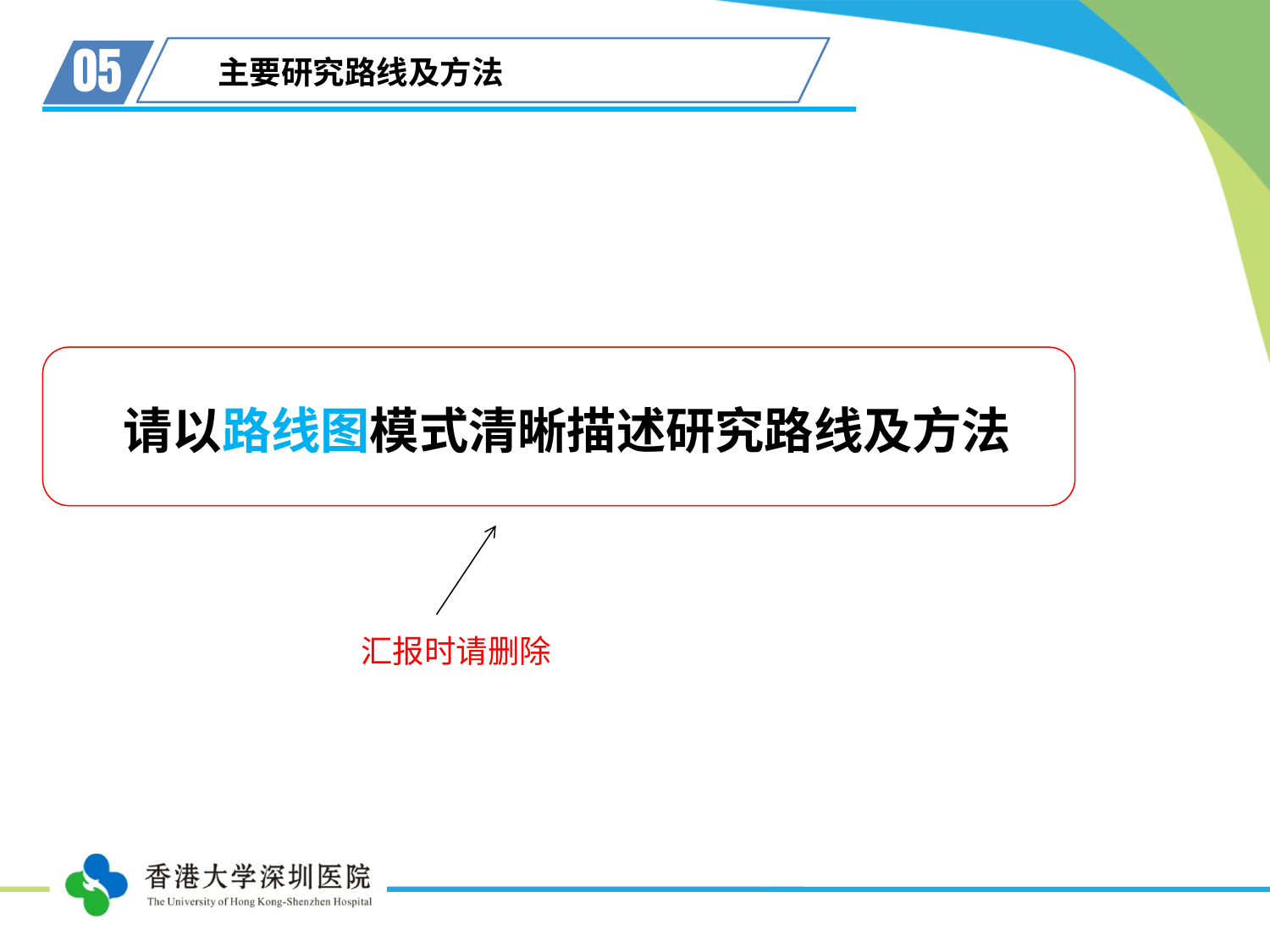

05

主要研究路线及方法

请以路线图模式清晰描述研究路线及方法
汇报时请删除